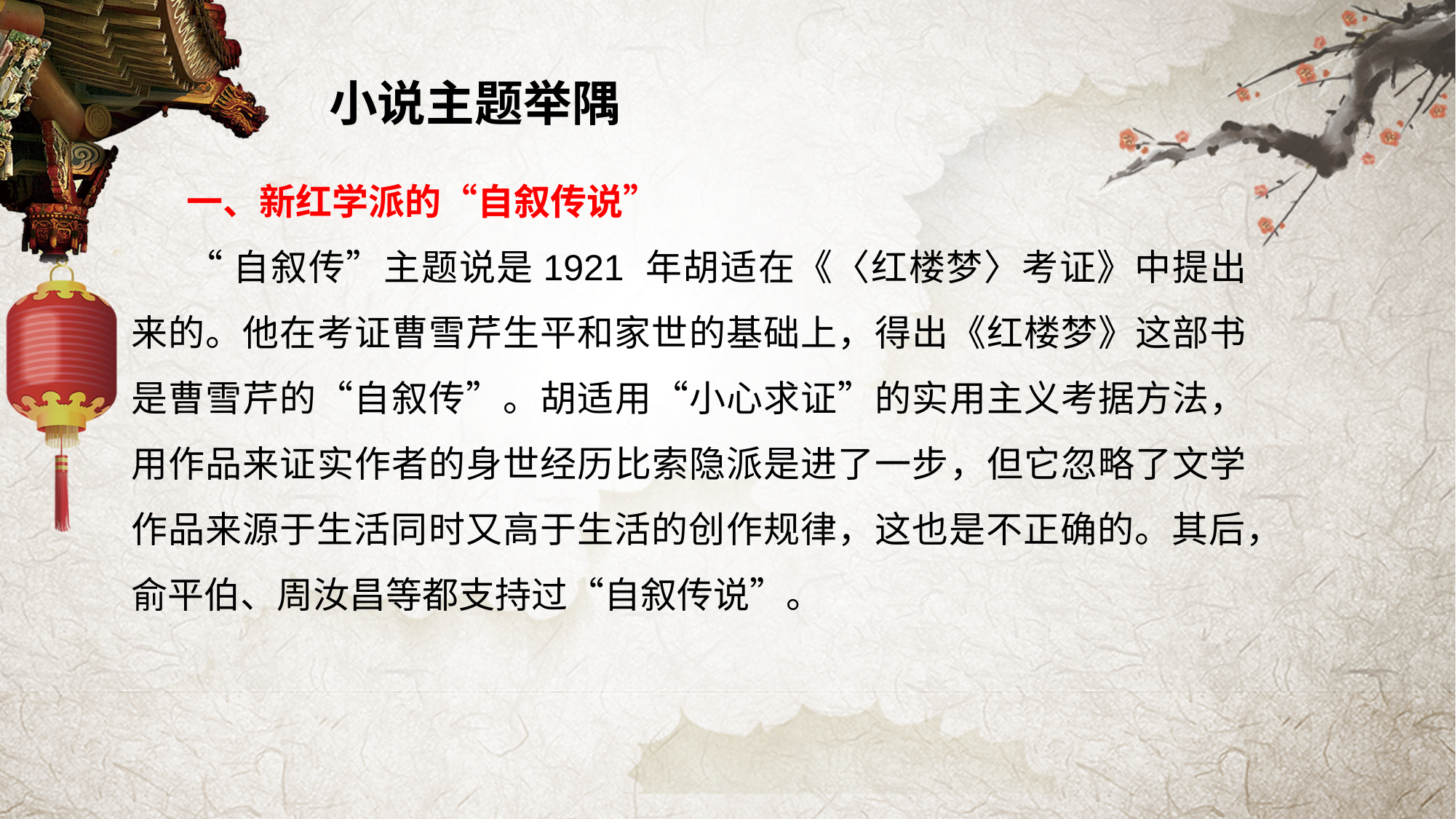

小说主题举隅
一、新红学派的“自叙传说”
“自叙传”主题说是1921 年胡适在《〈红楼梦〉考证》中提出来的。他在考证曹雪芹生平和家世的基础上，得出《红楼梦》这部书是曹雪芹的“自叙传”。胡适用“小心求证”的实用主义考据方法，用作品来证实作者的身世经历比索隐派是进了一步，但它忽略了文学作品来源于生活同时又高于生活的创作规律，这也是不正确的。其后，俞平伯、周汝昌等都支持过“自叙传说”。